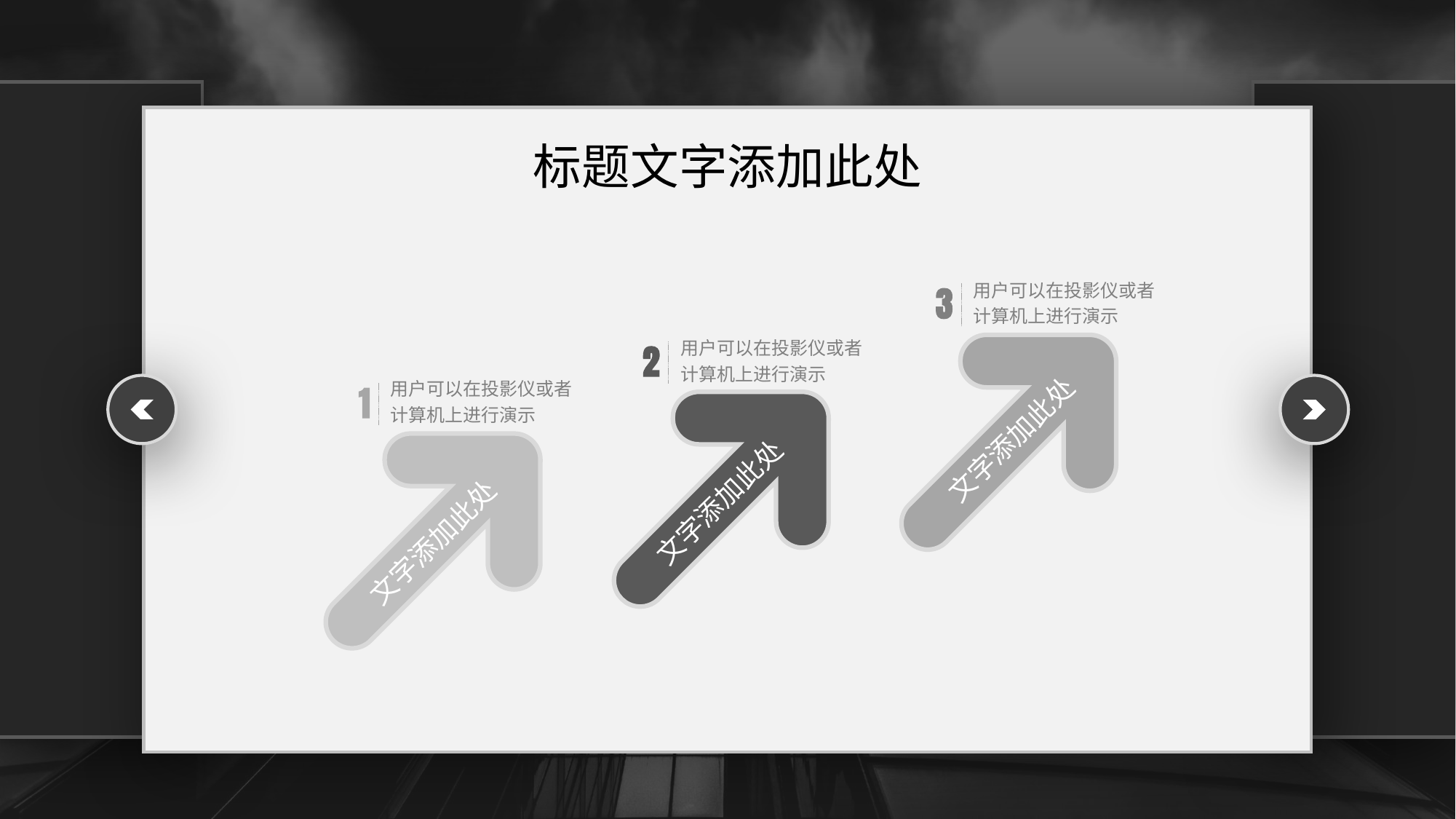

标题文字添加此处
用户可以在投影仪或者计算机上进行演示
3
2

1

用户可以在投影仪或者计算机上进行演示
用户可以在投影仪或者计算机上进行演示
文字添加此处
文字添加此处
文字添加此处